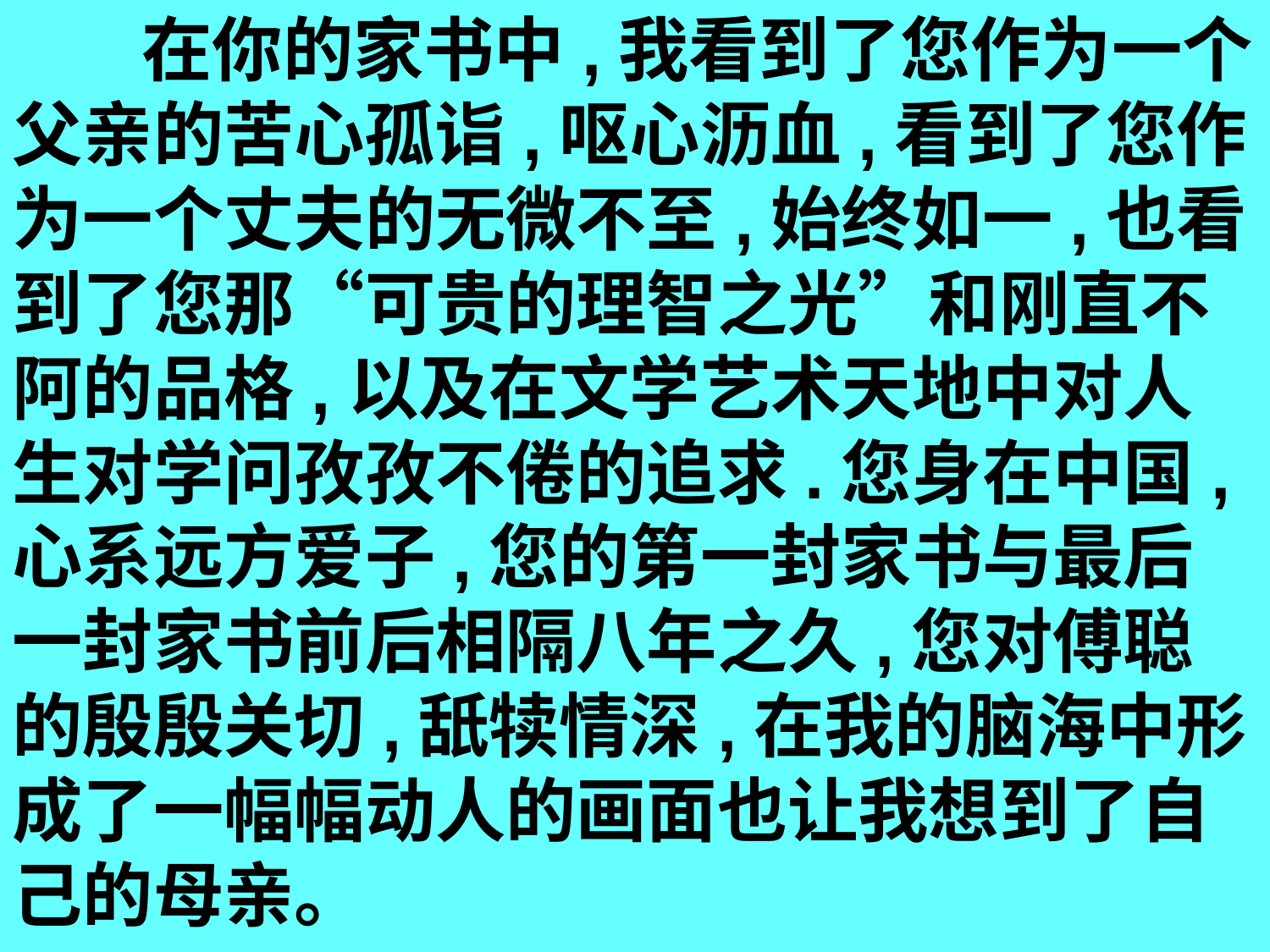

在你的家书中,我看到了您作为一个父亲的苦心孤诣,呕心沥血,看到了您作为一个丈夫的无微不至,始终如一,也看到了您那“可贵的理智之光”和刚直不阿的品格,以及在文学艺术天地中对人生对学问孜孜不倦的追求.您身在中国,心系远方爱子,您的第一封家书与最后一封家书前后相隔八年之久,您对傅聪的殷殷关切,舐犊情深,在我的脑海中形成了一幅幅动人的画面也让我想到了自己的母亲。